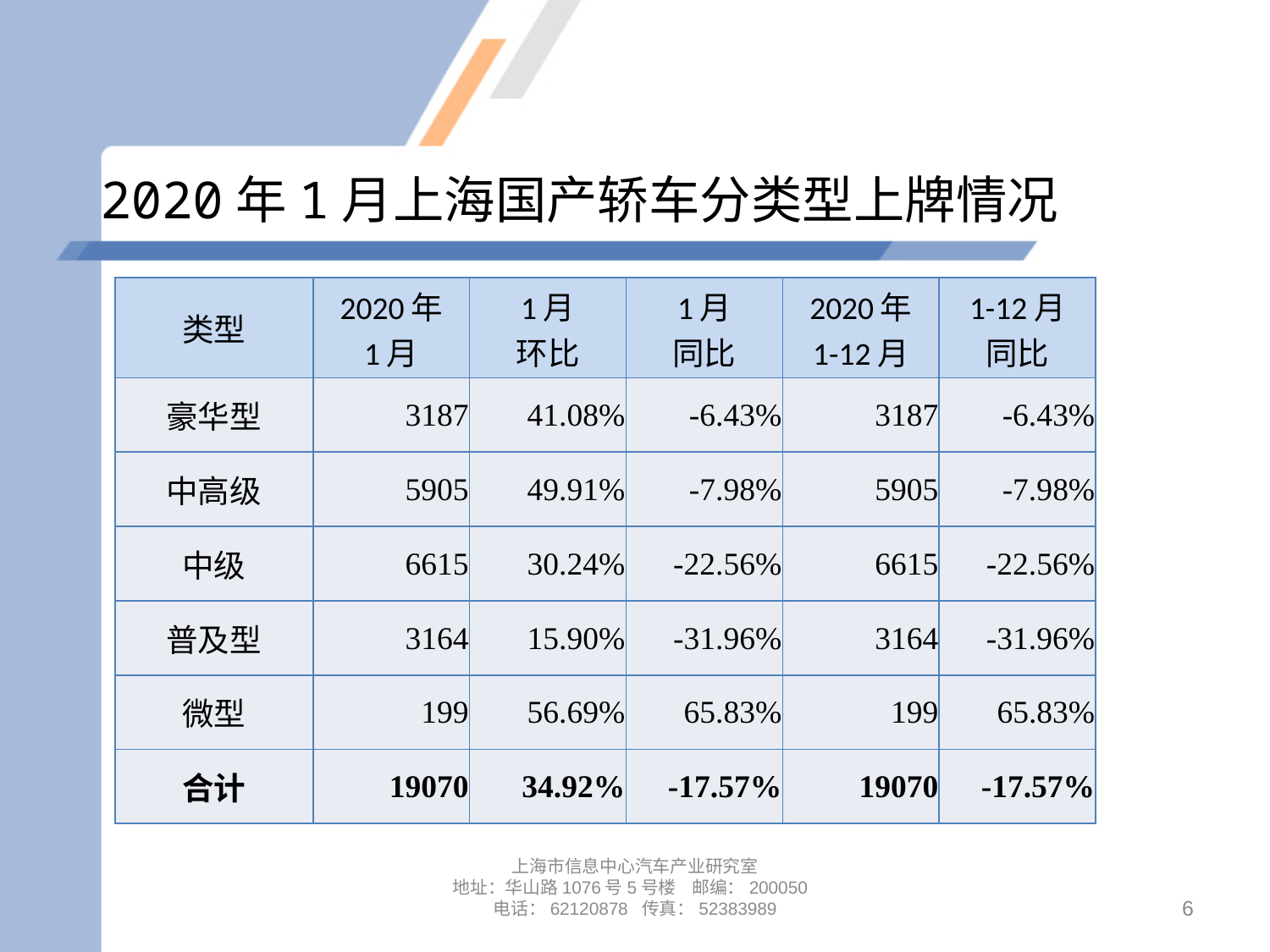

# 2020年1月上海国产轿车分类型上牌情况
| 类型 | 2020年 1月 | 1月 环比 | 1月 同比 | 2020年 1-12月 | 1-12月 同比 |
| --- | --- | --- | --- | --- | --- |
| 豪华型 | 3187 | 41.08% | -6.43% | 3187 | -6.43% |
| 中高级 | 5905 | 49.91% | -7.98% | 5905 | -7.98% |
| 中级 | 6615 | 30.24% | -22.56% | 6615 | -22.56% |
| 普及型 | 3164 | 15.90% | -31.96% | 3164 | -31.96% |
| 微型 | 199 | 56.69% | 65.83% | 199 | 65.83% |
| 合计 | 19070 | 34.92% | -17.57% | 19070 | -17.57% |
上海市信息中心汽车产业研究室
地址：华山路1076号5号楼    邮编：200050
电话：62120878  传真：52383989

6